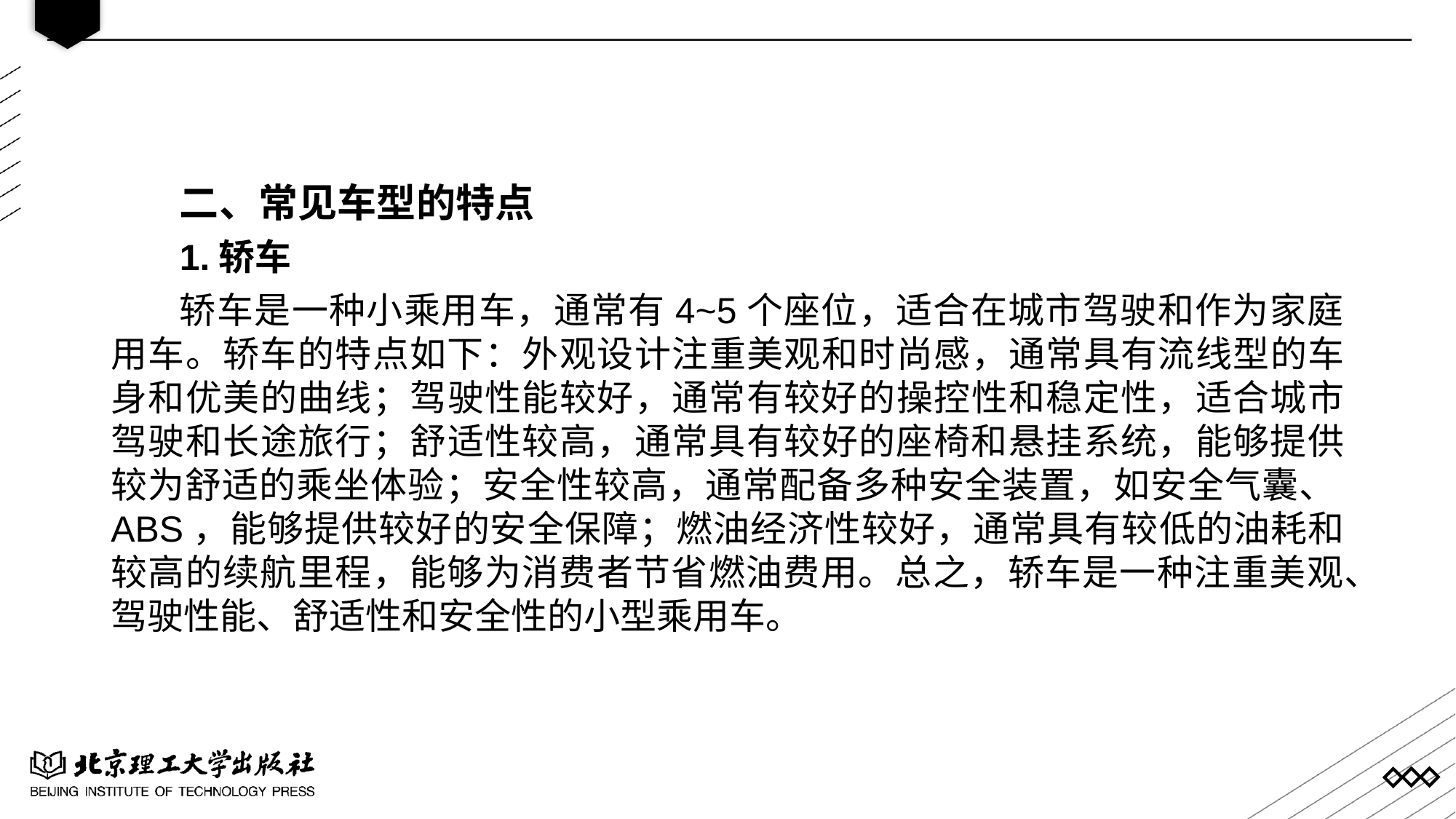

二、常见车型的特点
1.轿车
轿车是一种小乘用车，通常有4~5个座位，适合在城市驾驶和作为家庭用车。轿车的特点如下：外观设计注重美观和时尚感，通常具有流线型的车身和优美的曲线；驾驶性能较好，通常有较好的操控性和稳定性，适合城市驾驶和长途旅行；舒适性较高，通常具有较好的座椅和悬挂系统，能够提供较为舒适的乘坐体验；安全性较高，通常配备多种安全装置，如安全气囊、ABS，能够提供较好的安全保障；燃油经济性较好，通常具有较低的油耗和较高的续航里程，能够为消费者节省燃油费用。总之，轿车是一种注重美观、驾驶性能、舒适性和安全性的小型乘用车。